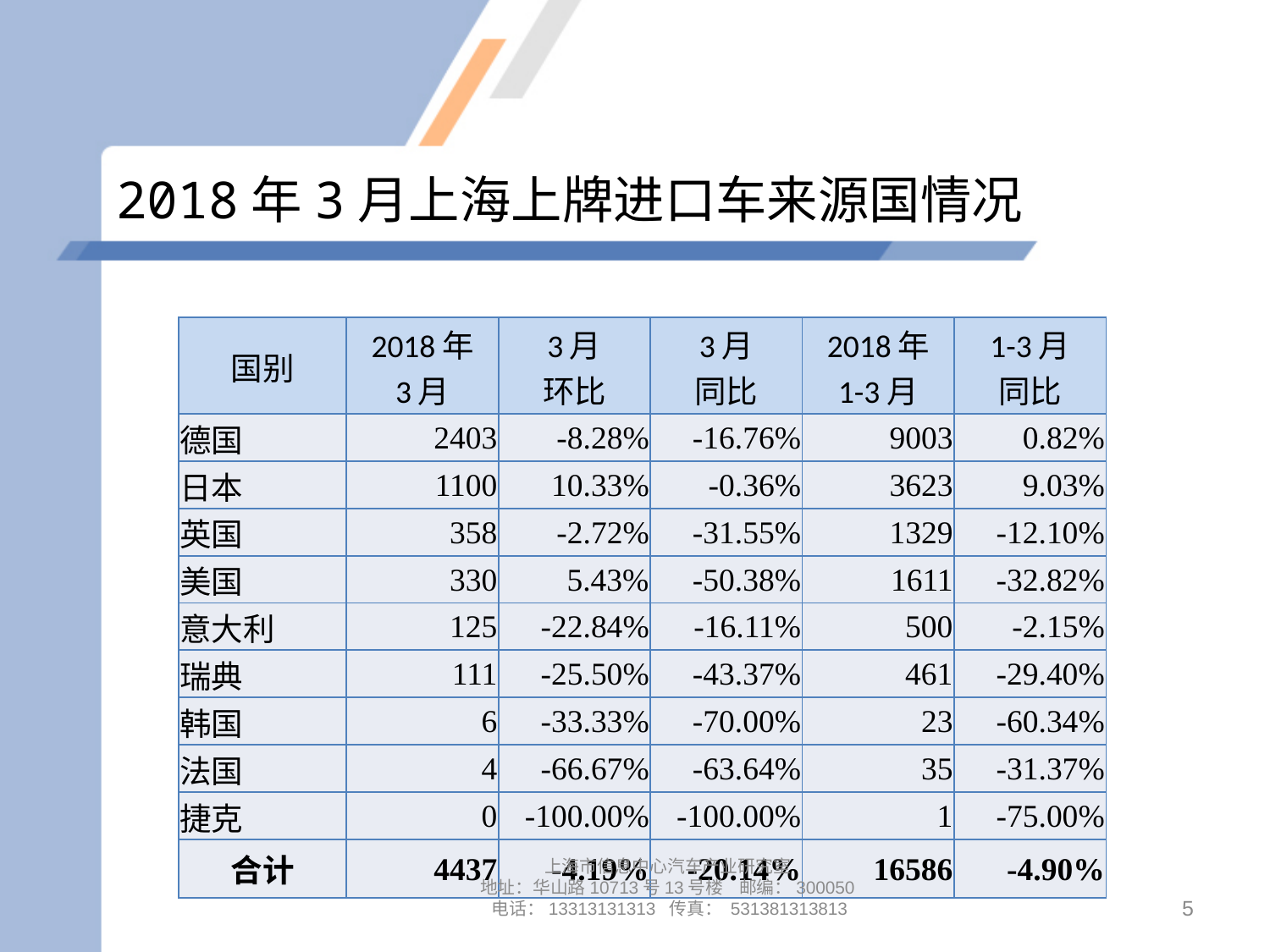

# 2018年3月上海上牌进口车来源国情况
| 国别 | 2018年 3月 | 3月 环比 | 3月 同比 | 2018年 1-3月 | 1-3月 同比 |
| --- | --- | --- | --- | --- | --- |
| 德国 | 2403 | -8.28% | -16.76% | 9003 | 0.82% |
| 日本 | 1100 | 10.33% | -0.36% | 3623 | 9.03% |
| 英国 | 358 | -2.72% | -31.55% | 1329 | -12.10% |
| 美国 | 330 | 5.43% | -50.38% | 1611 | -32.82% |
| 意大利 | 125 | -22.84% | -16.11% | 500 | -2.15% |
| 瑞典 | 111 | -25.50% | -43.37% | 461 | -29.40% |
| 韩国 | 6 | -33.33% | -70.00% | 23 | -60.34% |
| 法国 | 4 | -66.67% | -63.64% | 35 | -31.37% |
| 捷克 | 0 | -100.00% | -100.00% | 1 | -75.00% |
| 合计 | 4437 | -4.19% | -20.14% | 16586 | -4.90% |
上海市信息中心汽车产业研究室
地址：华山路10713号13号楼    邮编：300050  电话：13313131313  传真： 531381313813

5